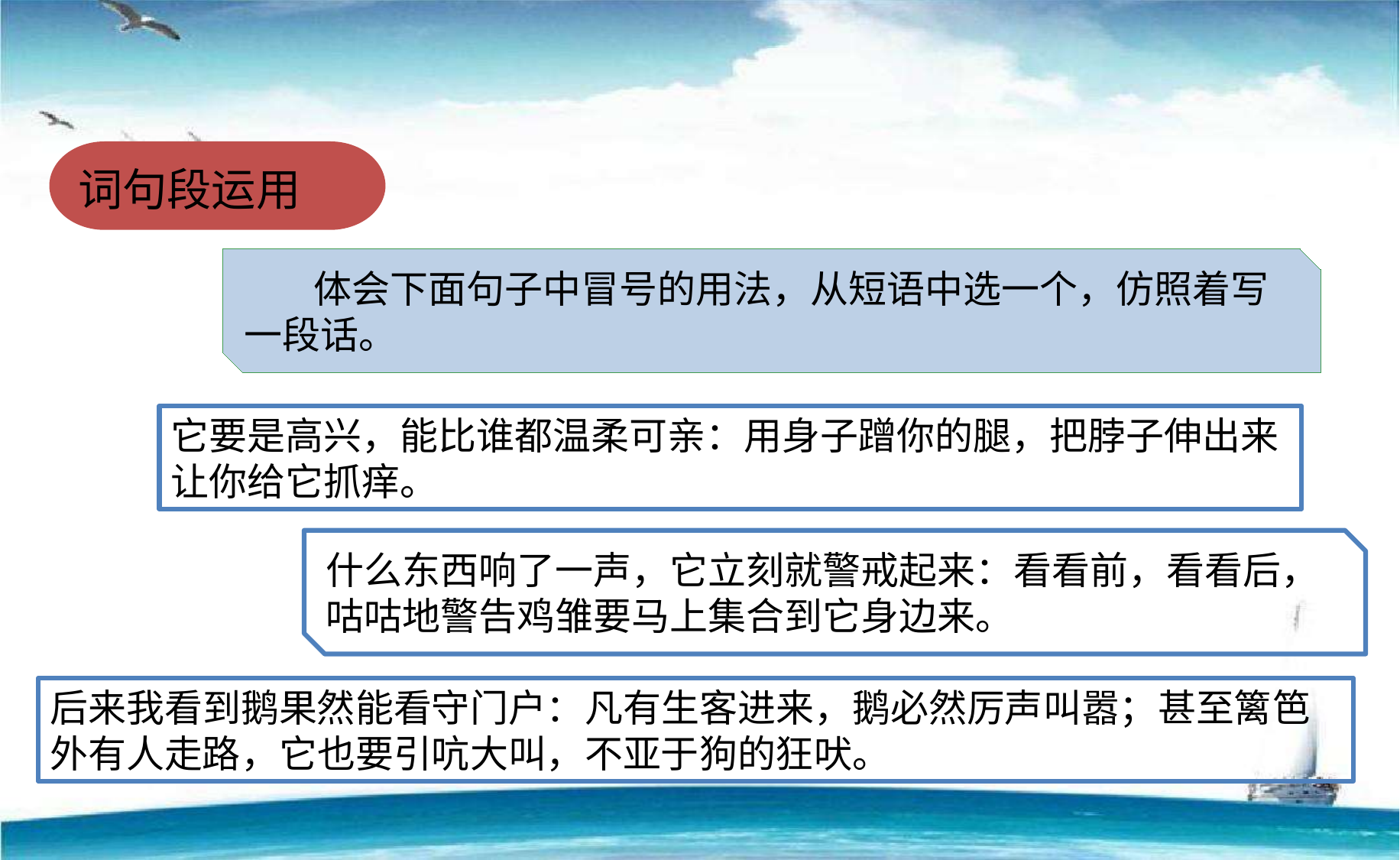

词句段运用
       体会下面句子中冒号的用法，从短语中选一个，仿照着写一段话。
它要是高兴，能比谁都温柔可亲：用身子蹭你的腿，把脖子伸出来让你给它抓痒。
什么东西响了一声，它立刻就警戒起来：看看前，看看后，咕咕地警告鸡雏要马上集合到它身边来。
后来我看到鹅果然能看守门户：凡有生客进来，鹅必然厉声叫嚣；甚至篱笆外有人走路，它也要引吭大叫，不亚于狗的狂吠。